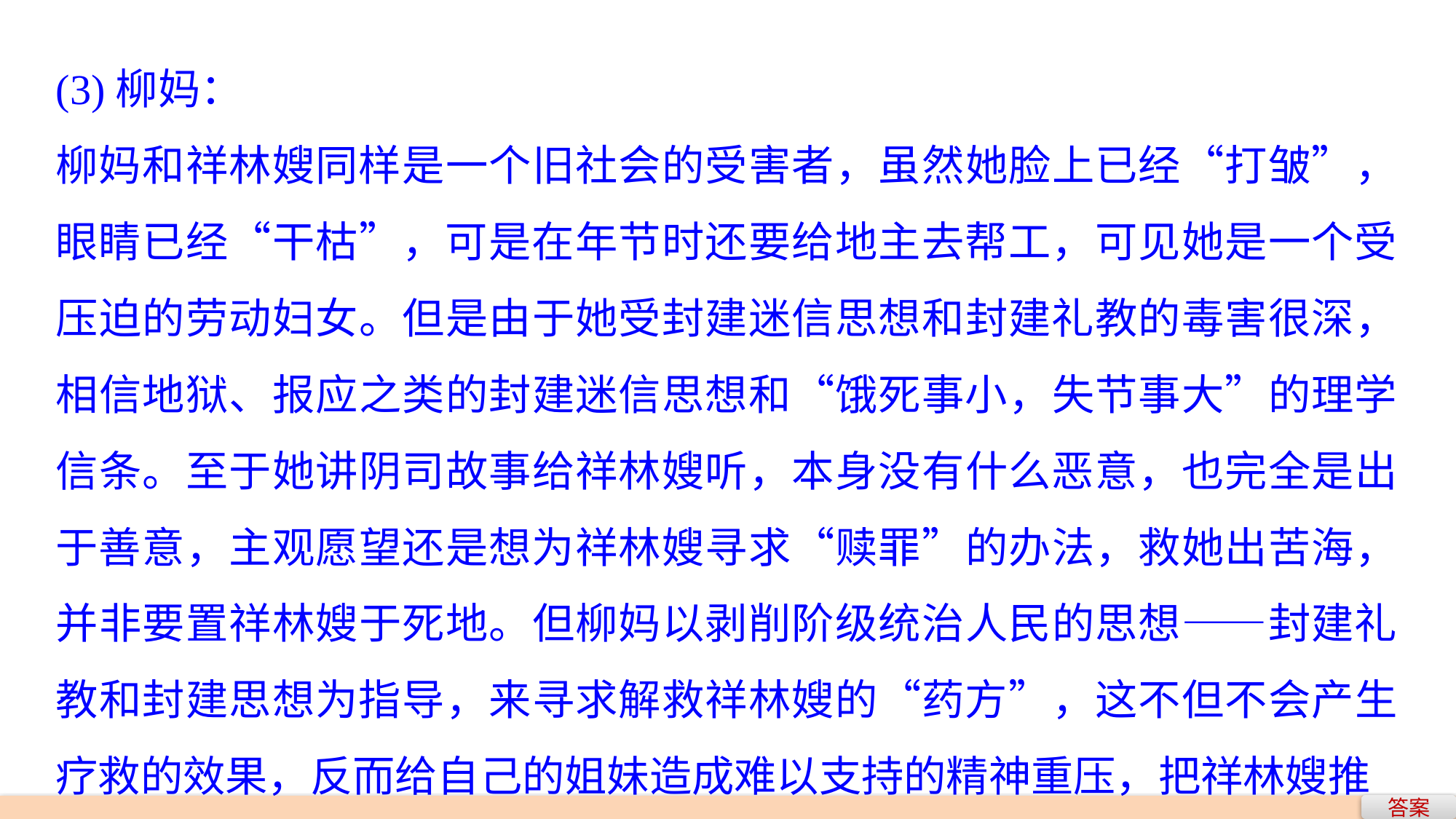

(3)柳妈：
柳妈和祥林嫂同样是一个旧社会的受害者，虽然她脸上已经“打皱”，眼睛已经“干枯”，可是在年节时还要给地主去帮工，可见她是一个受压迫的劳动妇女。但是由于她受封建迷信思想和封建礼教的毒害很深，相信地狱、报应之类的封建迷信思想和“饿死事小，失节事大”的理学信条。至于她讲阴司故事给祥林嫂听，本身没有什么恶意，也完全是出于善意，主观愿望还是想为祥林嫂寻求“赎罪”的办法，救她出苦海，并非要置祥林嫂于死地。但柳妈以剥削阶级统治人民的思想——封建礼教和封建思想为指导，来寻求解救祥林嫂的“药方”，这不但不会产生疗救的效果，反而给自己的姐妹造成难以支持的精神重压，把祥林嫂推
答案